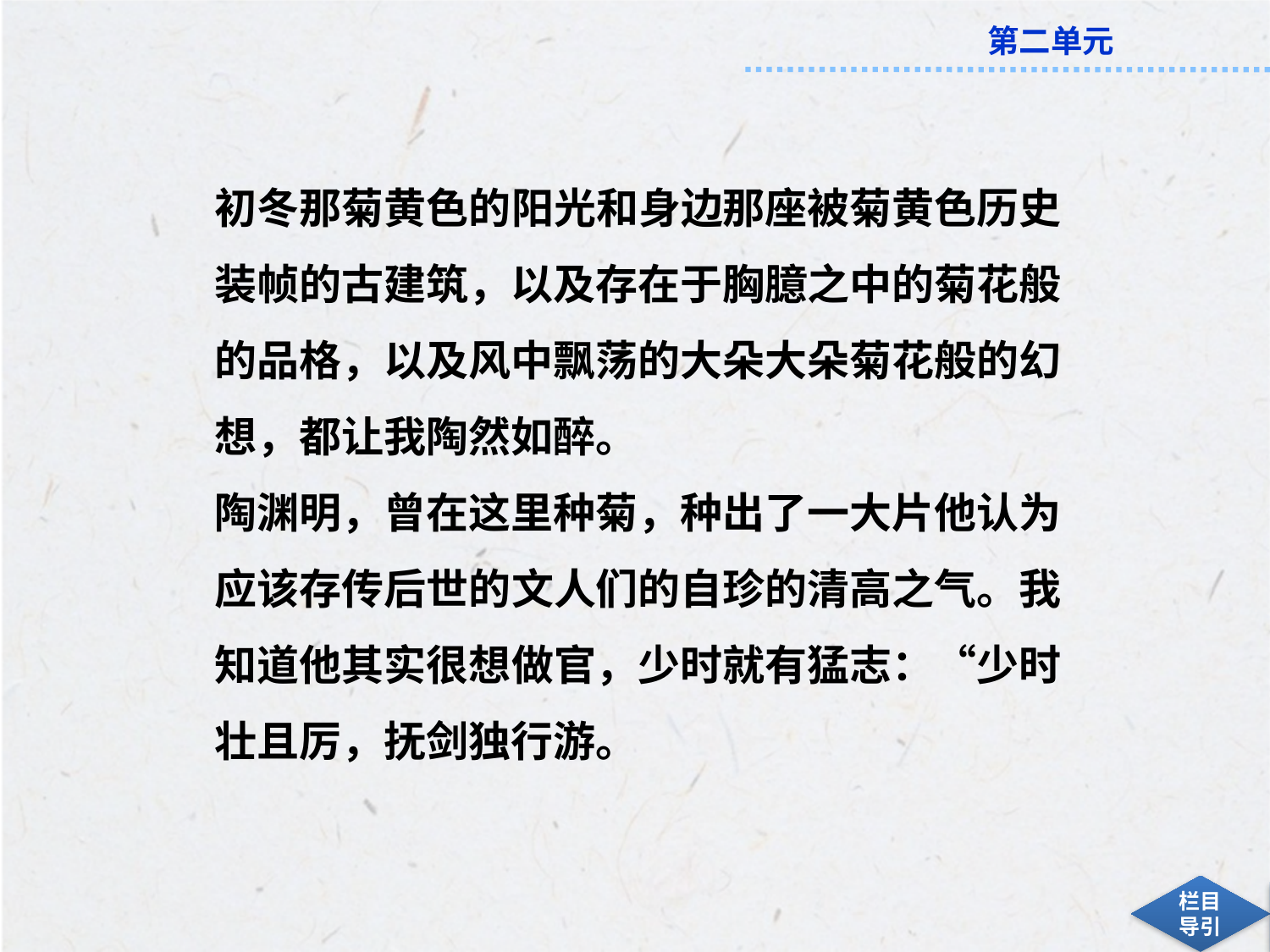

初冬那菊黄色的阳光和身边那座被菊黄色历史装帧的古建筑，以及存在于胸臆之中的菊花般的品格，以及风中飘荡的大朵大朵菊花般的幻想，都让我陶然如醉。
陶渊明，曾在这里种菊，种出了一大片他认为应该存传后世的文人们的自珍的清高之气。我知道他其实很想做官，少时就有猛志：“少时壮且厉，抚剑独行游。